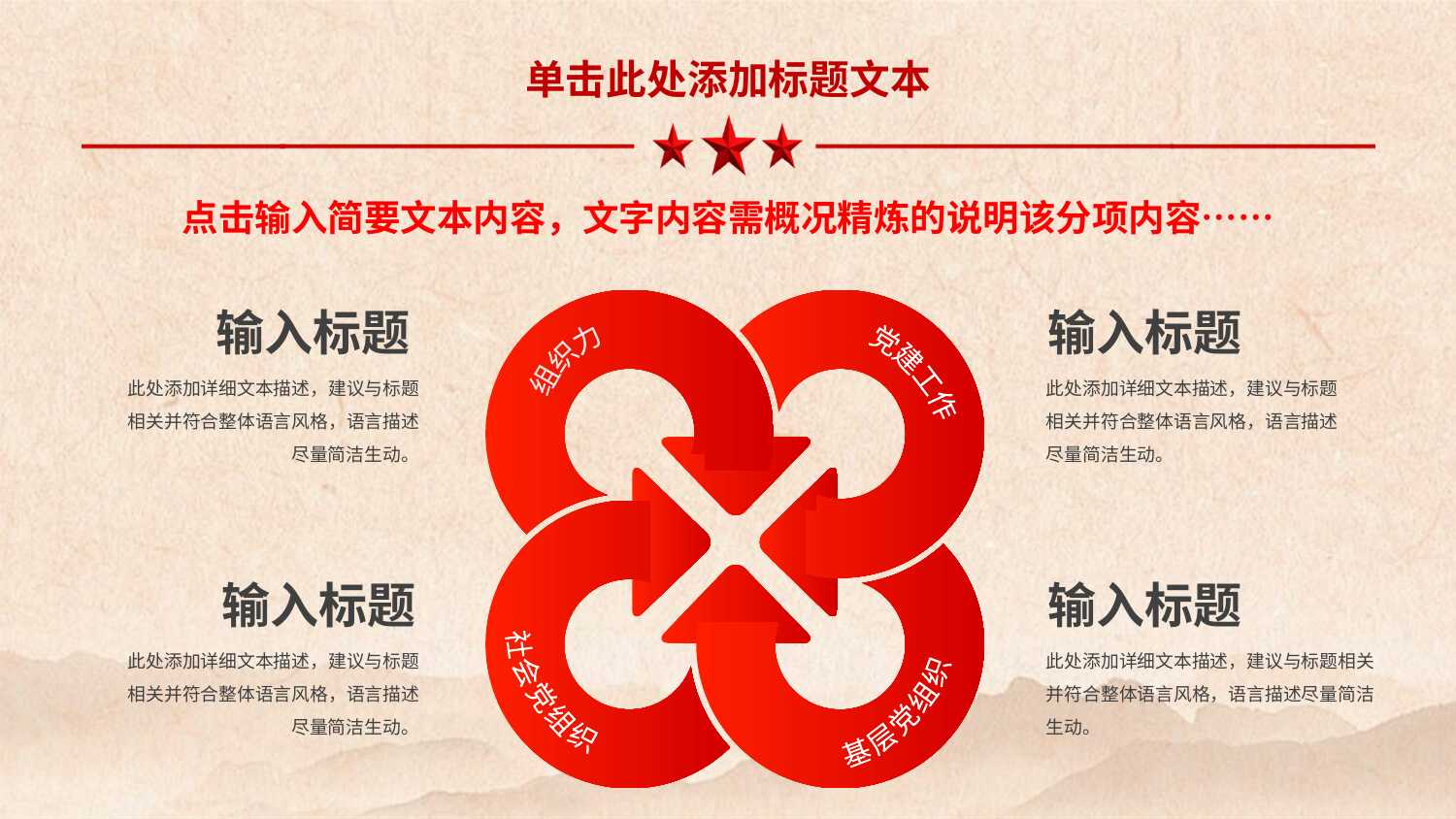

单击此处添加标题文本
点击输入简要文本内容，文字内容需概况精炼的说明该分项内容……

输入标题
输入标题
组织力
此处添加详细文本描述，建议与标题相关并符合整体语言风格，语言描述尽量简洁生动。
此处添加详细文本描述，建议与标题相关并符合整体语言风格，语言描述尽量简洁生动。
党建工作

输入标题
输入标题
此处添加详细文本描述，建议与标题相关并符合整体语言风格，语言描述尽量简洁生动。
此处添加详细文本描述，建议与标题相关并符合整体语言风格，语言描述尽量简洁生动。
社会党组织
基层党组织